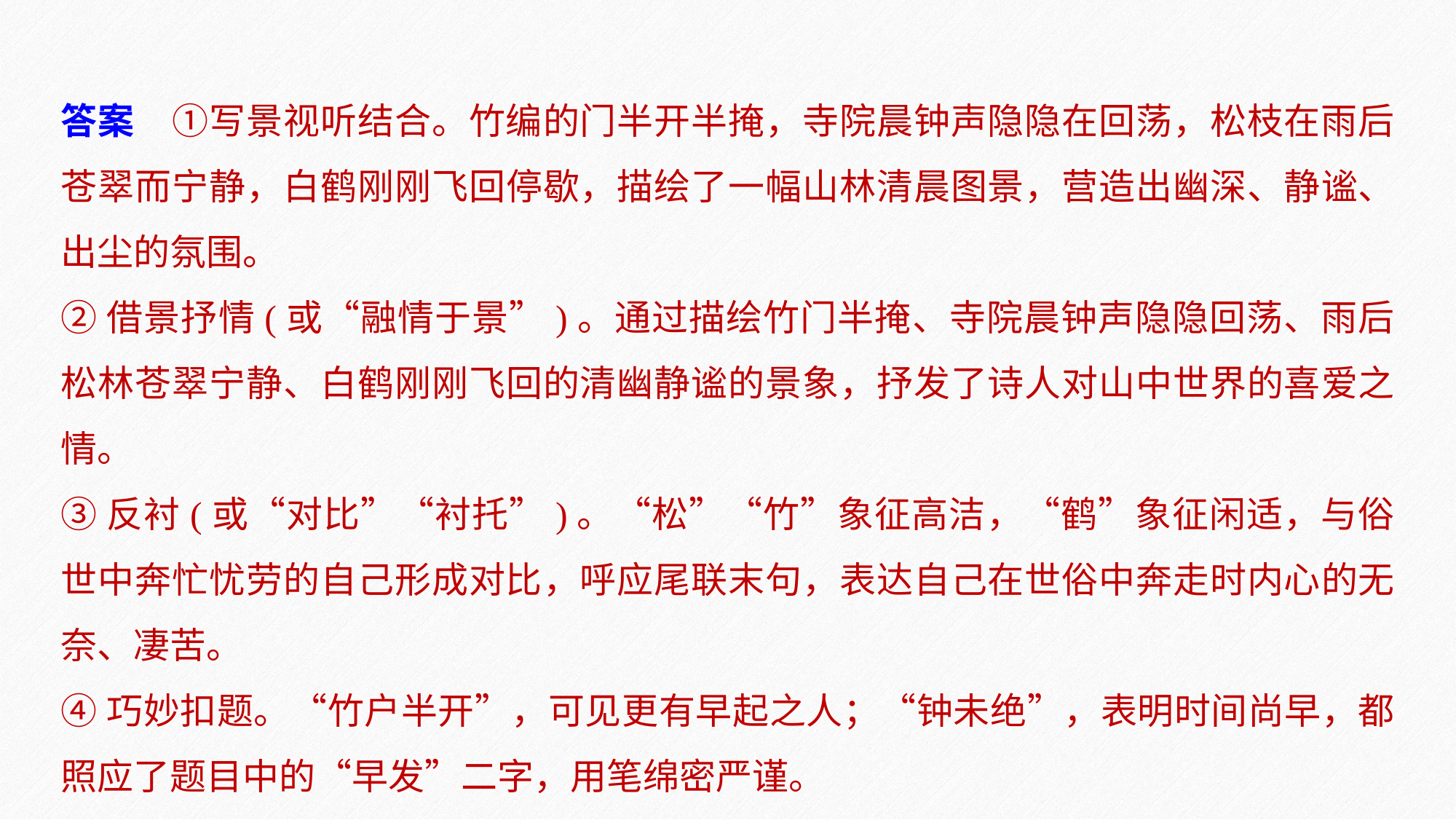

答案　①写景视听结合。竹编的门半开半掩，寺院晨钟声隐隐在回荡，松枝在雨后苍翠而宁静，白鹤刚刚飞回停歇，描绘了一幅山林清晨图景，营造出幽深、静谧、出尘的氛围。
②借景抒情(或“融情于景”)。通过描绘竹门半掩、寺院晨钟声隐隐回荡、雨后松林苍翠宁静、白鹤刚刚飞回的清幽静谧的景象，抒发了诗人对山中世界的喜爱之情。
③反衬(或“对比”“衬托”)。“松”“竹”象征高洁，“鹤”象征闲适，与俗世中奔忙忧劳的自己形成对比，呼应尾联末句，表达自己在世俗中奔走时内心的无奈、凄苦。
④巧妙扣题。“竹户半开”，可见更有早起之人；“钟未绝”，表明时间尚早，都照应了题目中的“早发”二字，用笔绵密严谨。